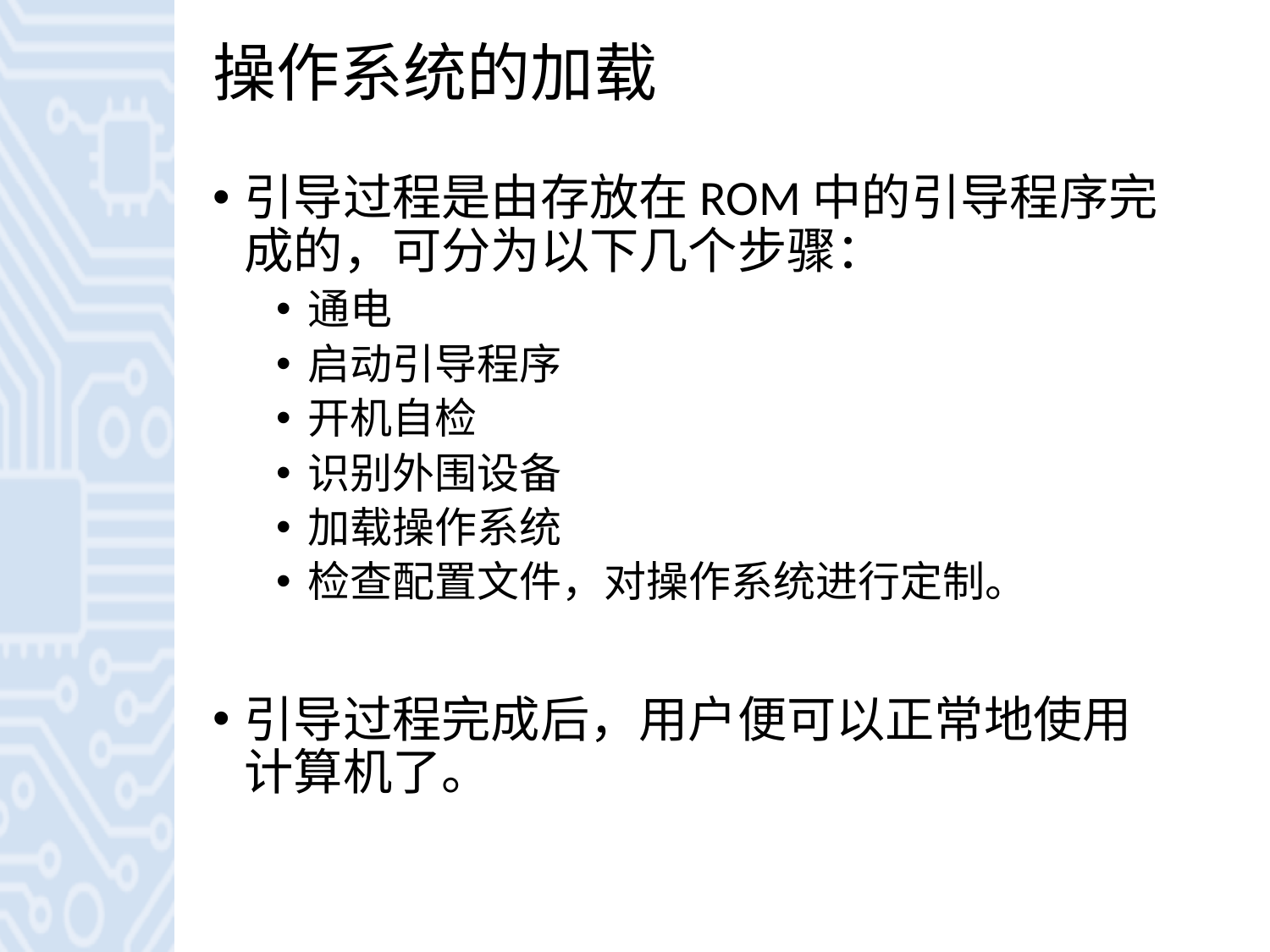

# 操作系统的加载
引导过程是由存放在ROM中的引导程序完成的，可分为以下几个步骤：
通电
启动引导程序
开机自检
识别外围设备
加载操作系统
检查配置文件，对操作系统进行定制。

引导过程完成后，用户便可以正常地使用计算机了。